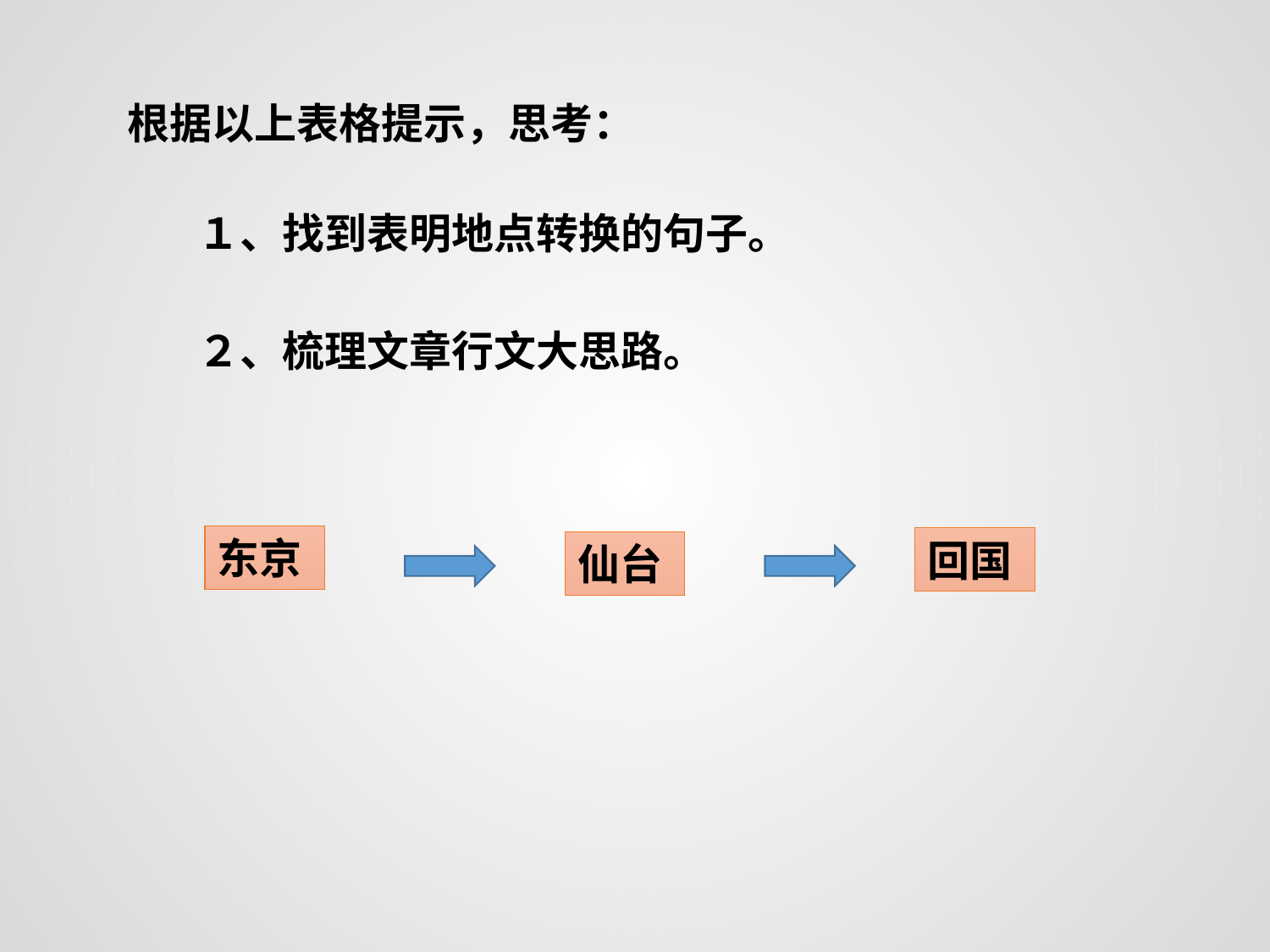

根据以上表格提示，思考：
１、找到表明地点转换的句子。

２、梳理文章行文大思路。
东京
回国
仙台